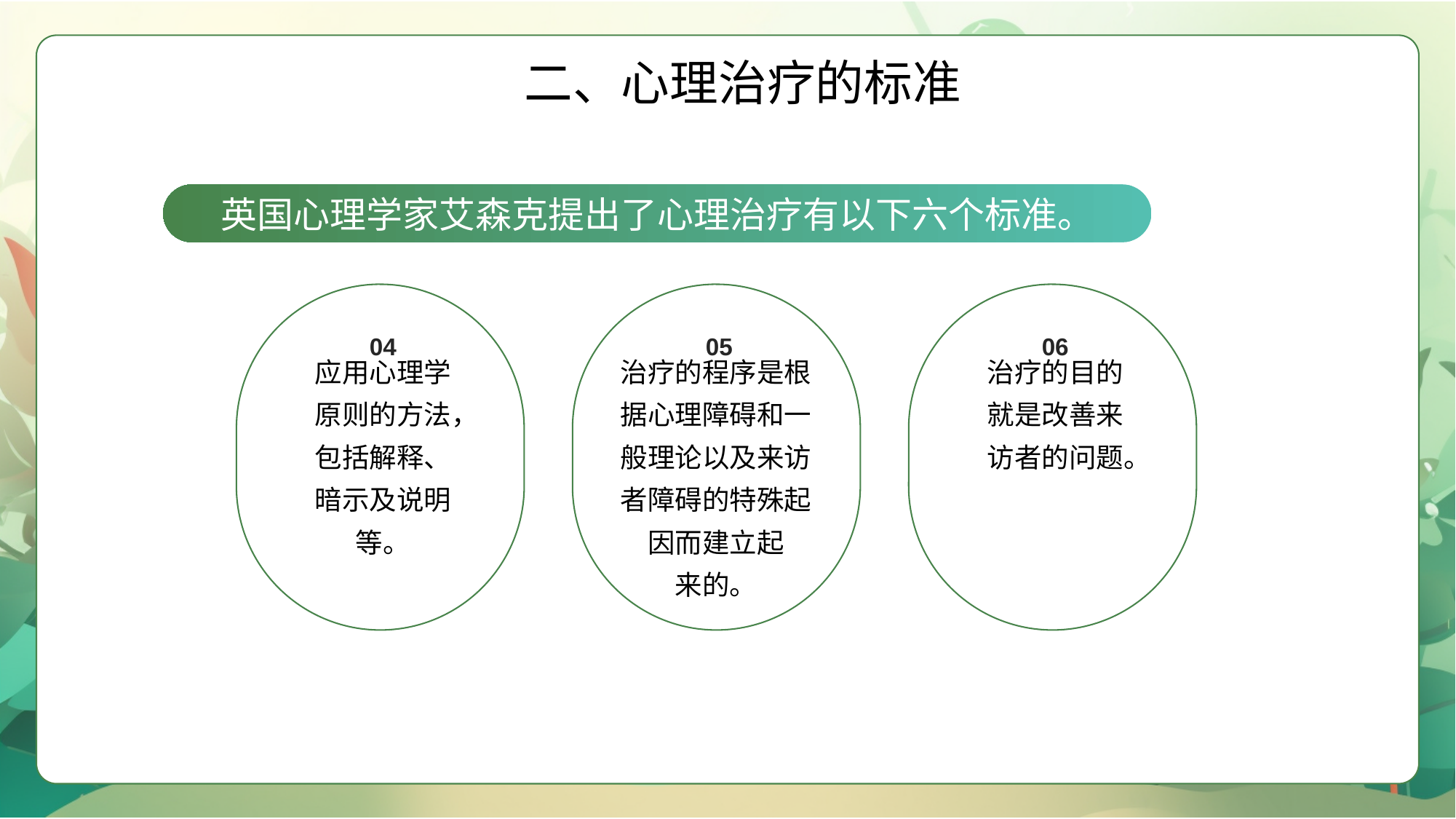

二、心理治疗的标准
英国心理学家艾森克提出了心理治疗有以下六个标准。

04
应用心理学原则的方法，包括解释、暗示及说明等。

05
治疗的程序是根据心理障碍和一般理论以及来访者障碍的特殊起因而建立起
来的。

06
治疗的目的就是改善来访者的问题。